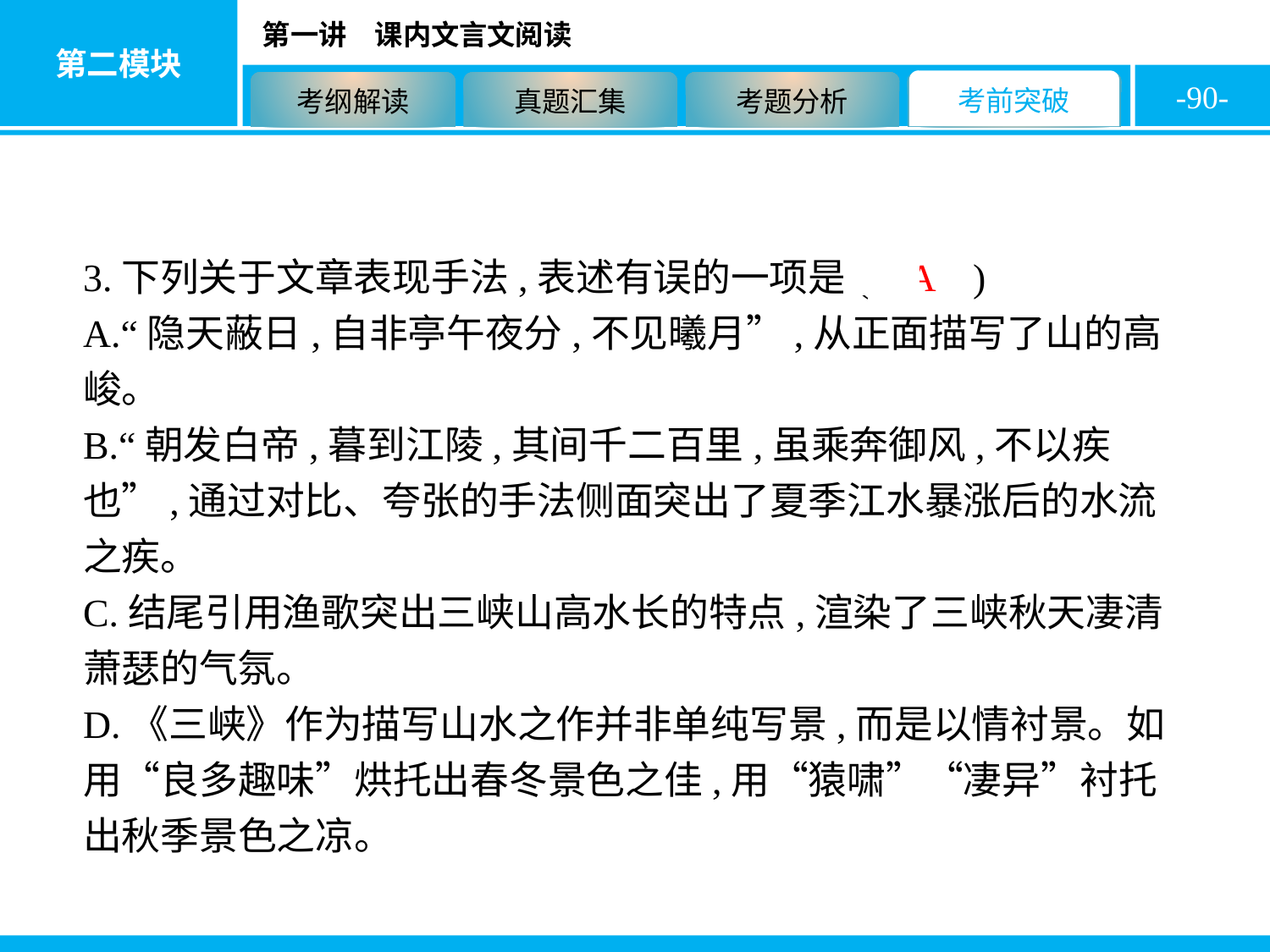

-90-
3.下列关于文章表现手法,表述有误的一项是(    A    )
A.“隐天蔽日,自非亭午夜分,不见曦月”,从正面描写了山的高峻。
B.“朝发白帝,暮到江陵,其间千二百里,虽乘奔御风,不以疾也”,通过对比、夸张的手法侧面突出了夏季江水暴涨后的水流之疾。
C.结尾引用渔歌突出三峡山高水长的特点,渲染了三峡秋天凄清萧瑟的气氛。
D.《三峡》作为描写山水之作并非单纯写景,而是以情衬景。如用“良多趣味”烘托出春冬景色之佳,用“猿啸”“凄异”衬托出秋季景色之凉。